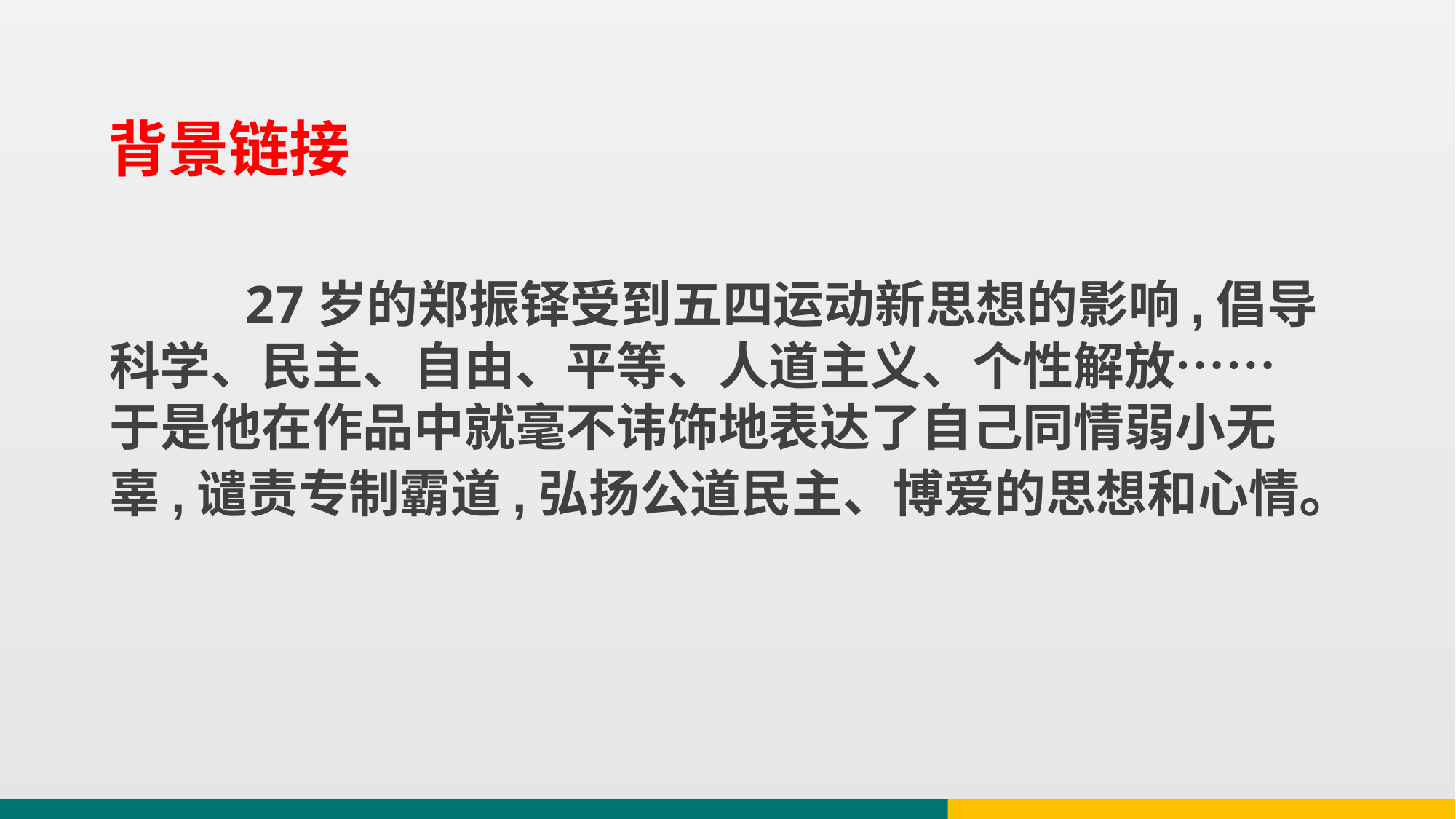

# 背景链接
    27岁的郑振铎受到五四运动新思想的影响,倡导科学、民主、自由、平等、人道主义、个性解放……于是他在作品中就毫不讳饰地表达了自己同情弱小无辜,谴责专制霸道,弘扬公道民主、博爱的思想和心情。